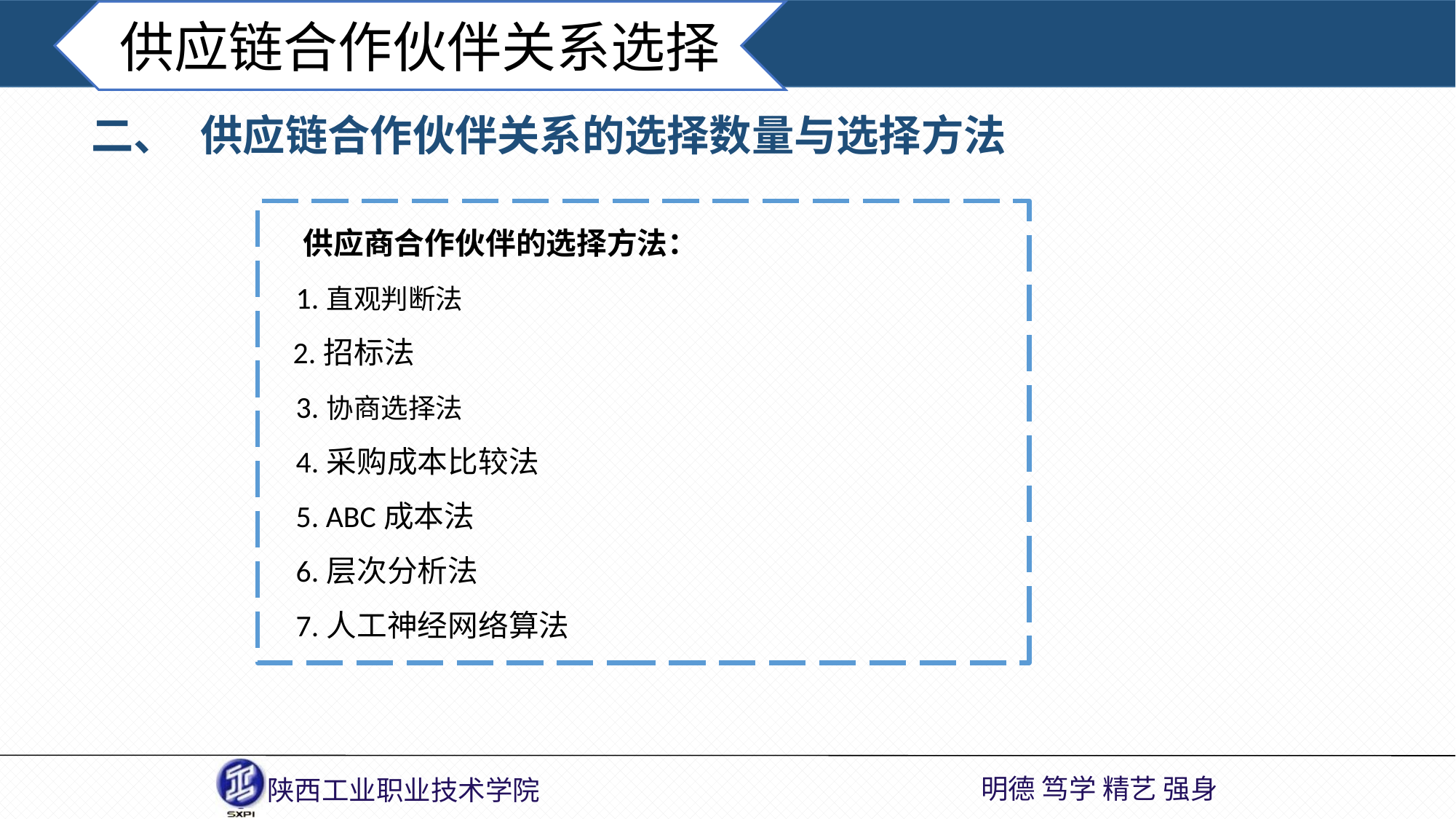

供应链合作伙伴关系选择
二、	供应链合作伙伴关系的选择数量与选择方法
    供应商合作伙伴的选择方法：
    1.直观判断法
    2.招标法
    3.协商选择法
    4.采购成本比较法
    5. ABC成本法
    6.层次分析法
    7.人工神经网络算法